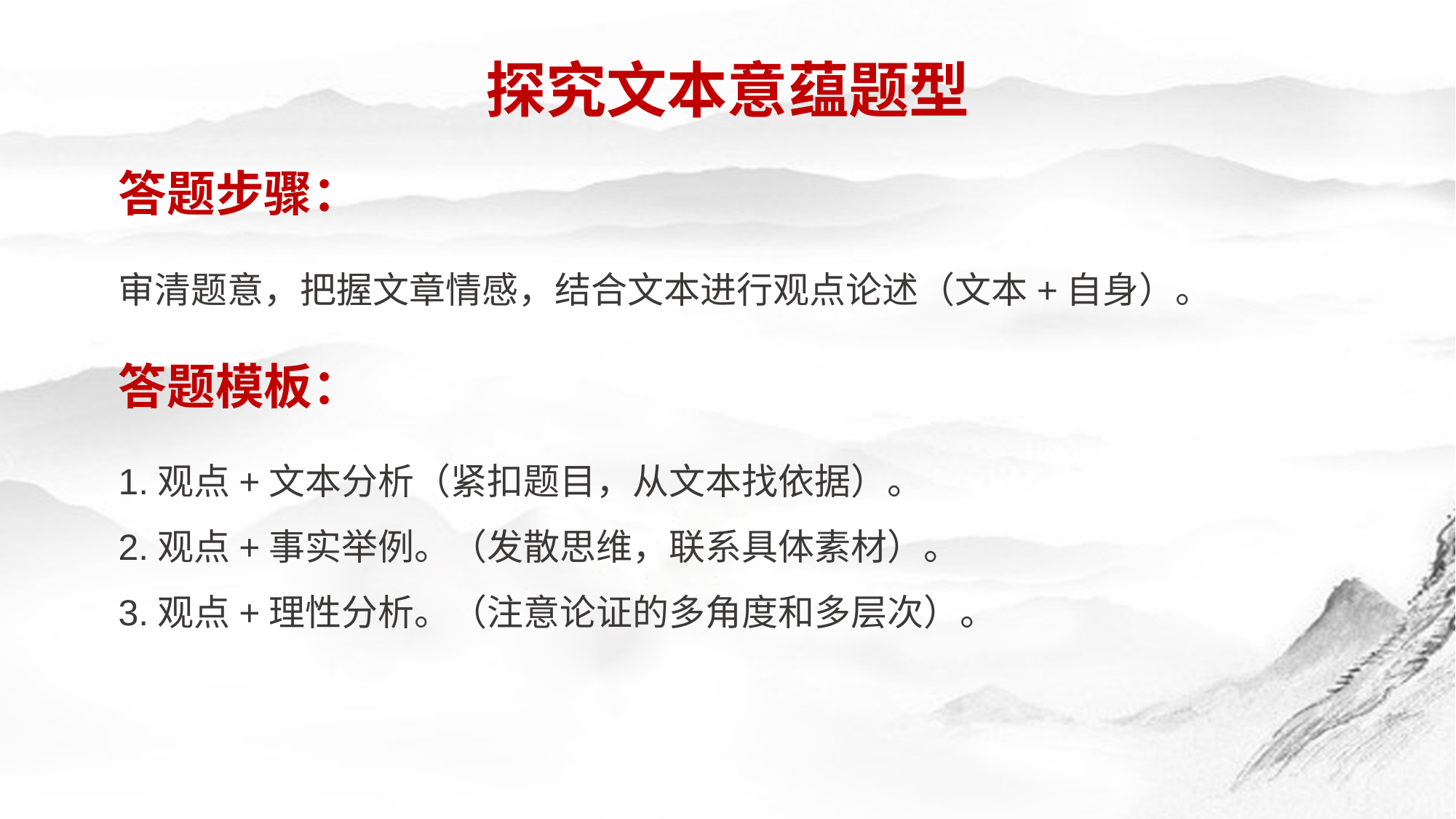

探究文本意蕴题型

答题步骤：
审清题意，把握文章情感，结合文本进行观点论述（文本+自身）。
答题模板：
1.观点+文本分析（紧扣题目，从文本找依据）。
2.观点+事实举例。（发散思维，联系具体素材）。
3.观点+理性分析。（注意论证的多角度和多层次）。